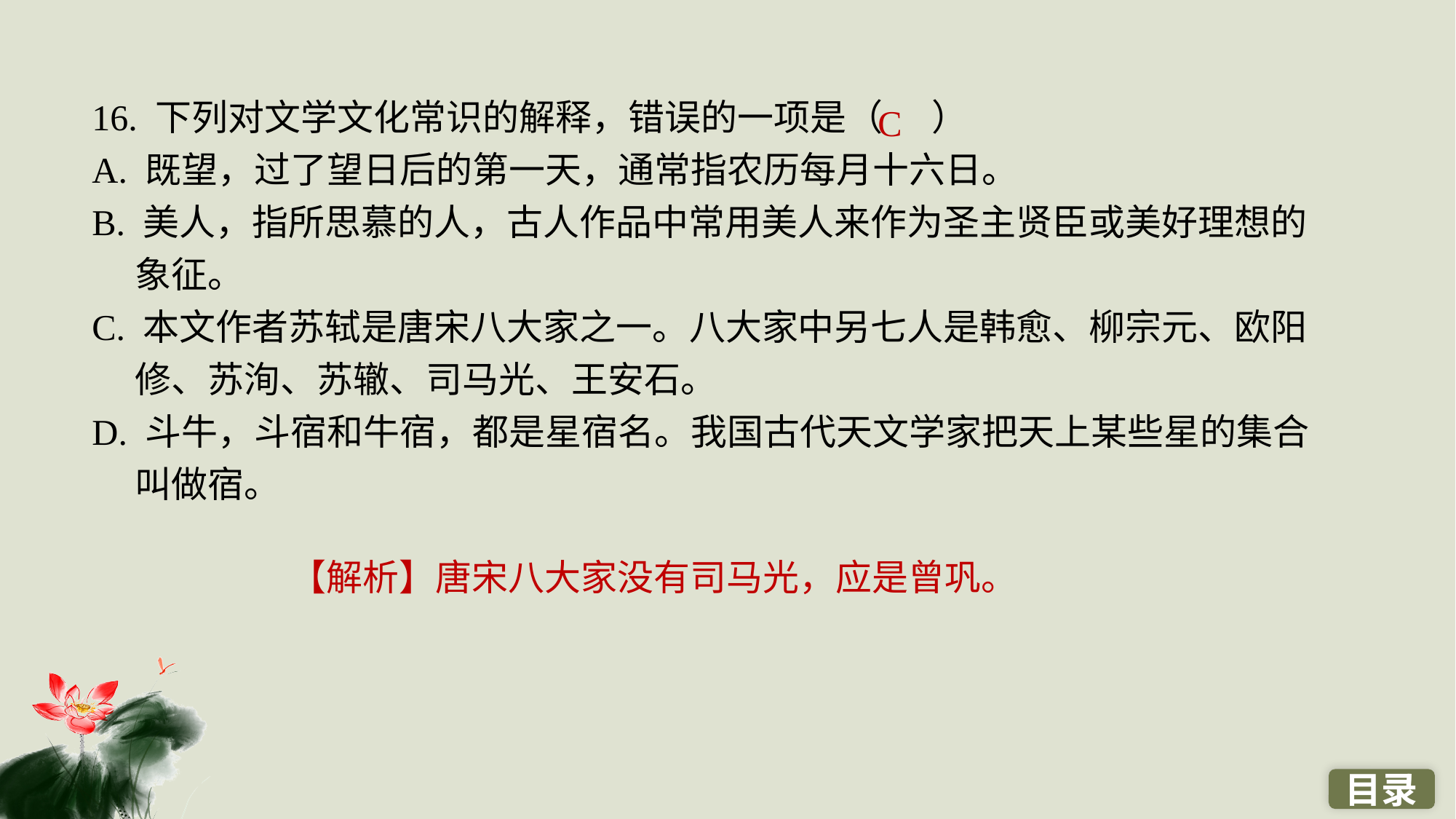

16. 下列对文学文化常识的解释，错误的一项是（      ）
A. 既望，过了望日后的第一天，通常指农历每月十六日。
B. 美人，指所思慕的人，古人作品中常用美人来作为圣主贤臣或美好理想的象征。
C. 本文作者苏轼是唐宋八大家之一。八大家中另七人是韩愈、柳宗元、欧阳修、苏洵、苏辙、司马光、王安石。
D. 斗牛，斗宿和牛宿，都是星宿名。我国古代天文学家把天上某些星的集合叫做宿。
C
【解析】唐宋八大家没有司马光，应是曾巩。